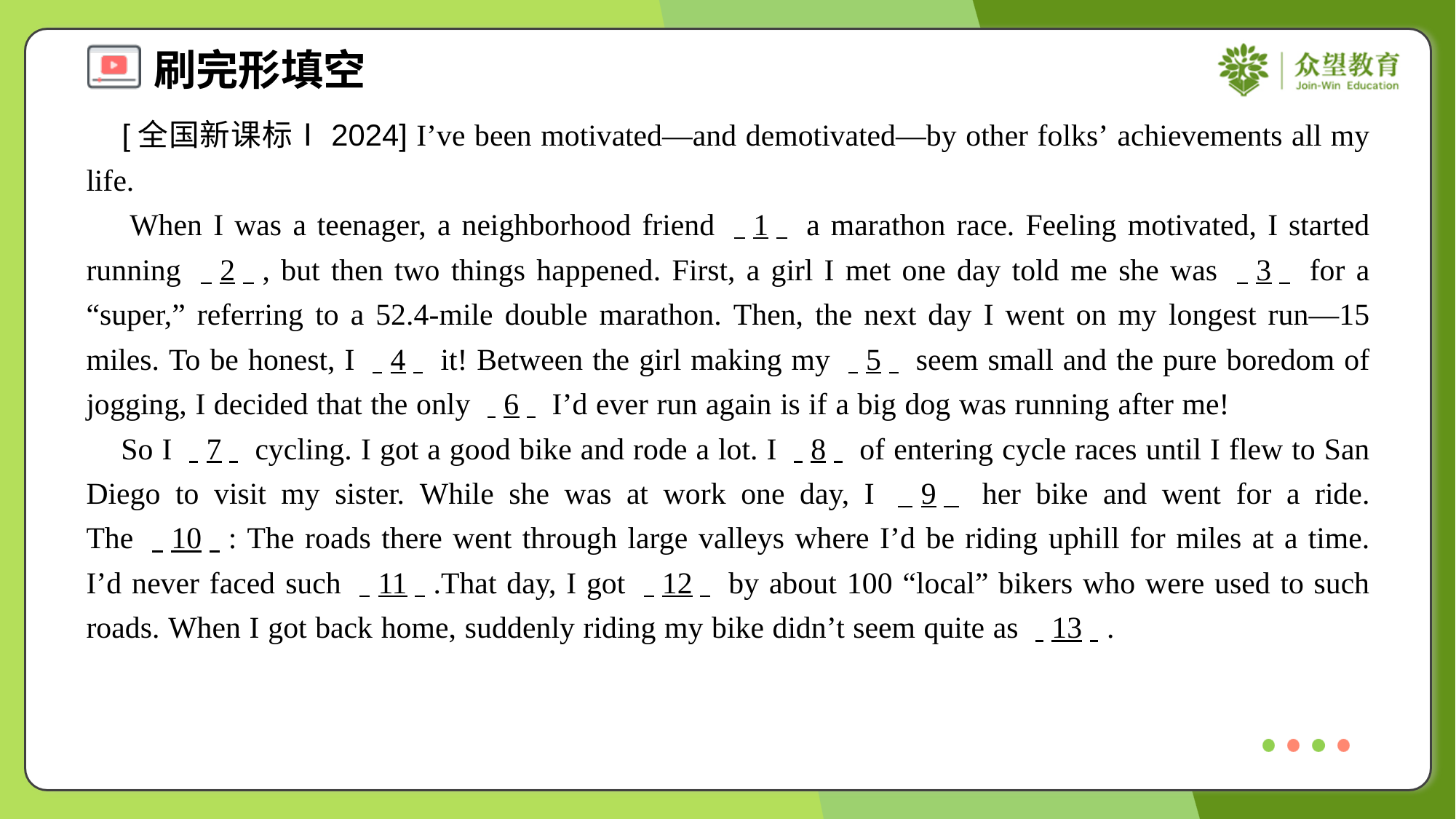

[全国新课标Ⅰ2024] I’ve been motivated—and demotivated—by other folks’ achievements all my life.
    When I was a teenager, a neighborhood friend . .1. . a marathon race. Feeling motivated, I started running . .2. ., but then two things happened. First, a girl I met one day told me she was . .3. . for a “super,” referring to a 52.4-mile double marathon. Then, the next day I went on my longest run—15 miles. To be honest, I . .4. . it! Between the girl making my . .5. . seem small and the pure boredom of jogging, I decided that the only . .6. . I’d ever run again is if a big dog was running after me!
    So I . .7. . cycling. I got a good bike and rode a lot. I . .8. . of entering cycle races until I flew to San Diego to visit my sister. While she was at work one day, I . .9. . her bike and went for a ride. The . .10. .: The roads there went through large valleys where I’d be riding uphill for miles at a time. I’d never faced such . .11. ..That day, I got . .12. . by about 100 “local” bikers who were used to such roads. When I got back home, suddenly riding my bike didn’t seem quite as . .13. ..